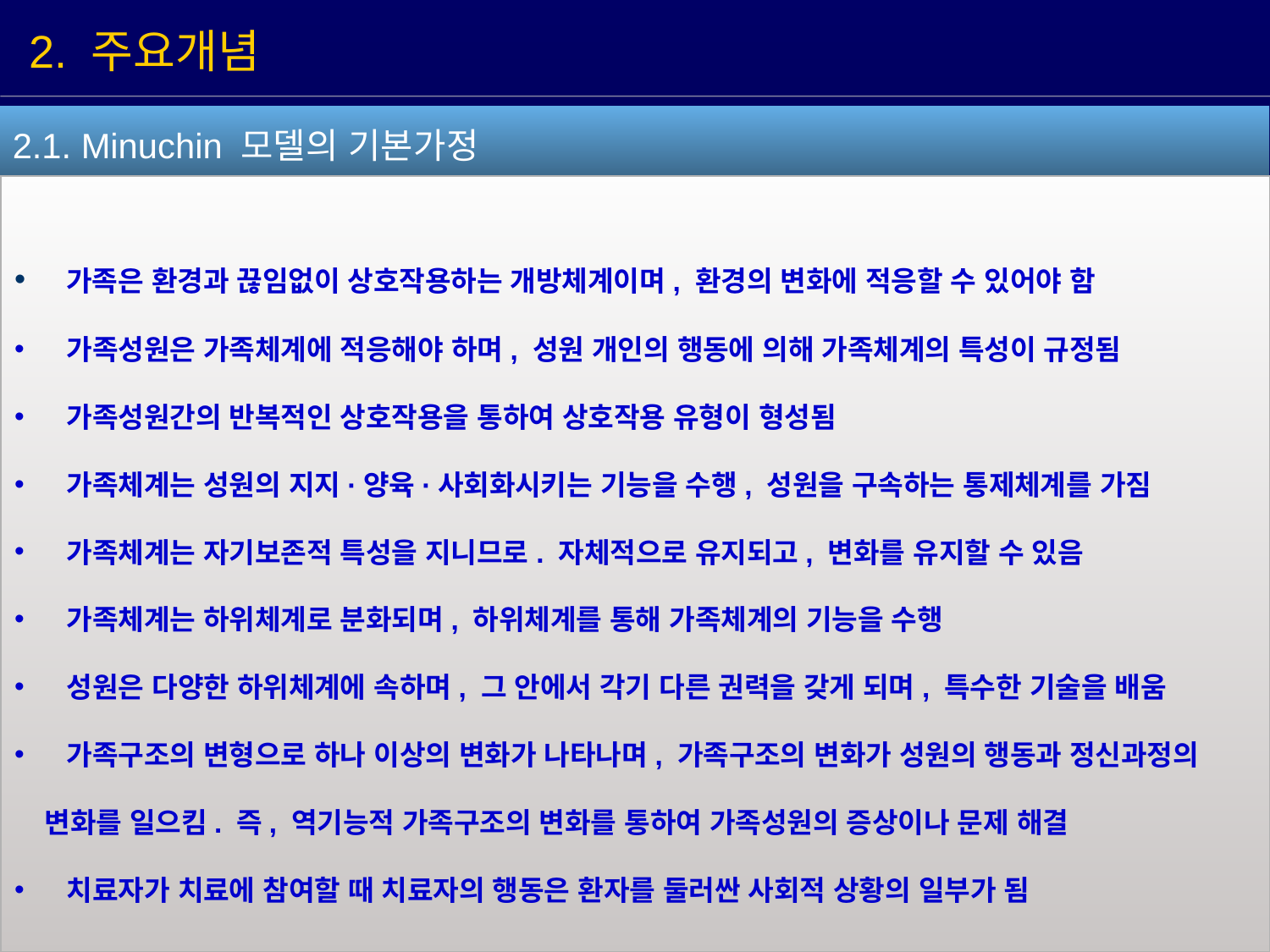

2. 주요개념

2.1. Minuchin 모델의 기본가정
  가족은 환경과 끊임없이 상호작용하는 개방체계이며, 환경의 변화에 적응할 수 있어야 함
  가족성원은 가족체계에 적응해야 하며, 성원 개인의 행동에 의해 가족체계의 특성이 규정됨
  가족성원간의 반복적인 상호작용을 통하여 상호작용 유형이 형성됨
  가족체계는 성원의 지지·양육·사회화시키는 기능을 수행, 성원을 구속하는 통제체계를 가짐
  가족체계는 자기보존적 특성을 지니므로. 자체적으로 유지되고, 변화를 유지할 수 있음
  가족체계는 하위체계로 분화되며, 하위체계를 통해 가족체계의 기능을 수행
  성원은 다양한 하위체계에 속하며, 그 안에서 각기 다른 권력을 갖게 되며, 특수한 기술을 배움
  가족구조의 변형으로 하나 이상의 변화가 나타나며, 가족구조의 변화가 성원의 행동과 정신과정의
   변화를 일으킴. 즉, 역기능적 가족구조의 변화를 통하여 가족성원의 증상이나 문제 해결
  치료자가 치료에 참여할 때 치료자의 행동은 환자를 둘러싼 사회적 상황의 일부가 됨